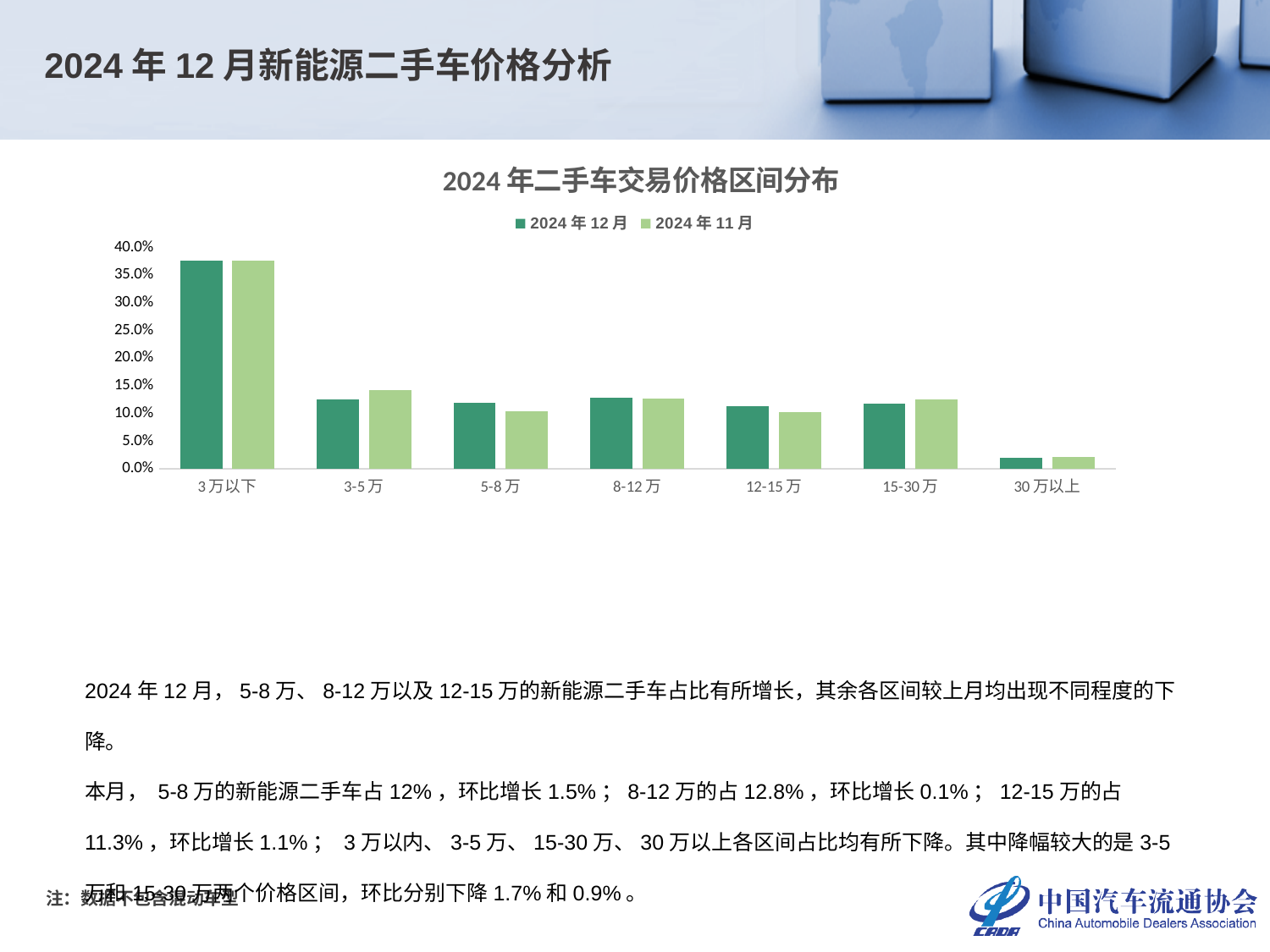

2024年12月新能源二手车价格分析

### Chart: 2024年二手车交易价格区间分布

| Category | 2024年12月 | 2024年11月 |
|---|---|---|
| 3万以下 | 0.37573202155071445 | 0.37660924750679964 |
| 3-5万 | 0.12562326406317972 | 0.1428105167724388 |
| 5-8万 | 0.1199009470267376 | 0.10440616500453309 |
| 8-12万 | 0.1279322691831476 | 0.12660018132366274 |
| 12-15万 | 0.11344242545929123 | 0.10197642792384407 |
| 15-30万 | 0.11712344811431248 | 0.12598368087035358 |
| 30万以上 | 0.020245624602616873 | 0.021613780598368087 |
2024年12月，5-8万、8-12万以及12-15万的新能源二手车占比有所增长，其余各区间较上月均出现不同程度的下降。
本月， 5-8万的新能源二手车占12%，环比增长1.5%；8-12万的占12.8%，环比增长0.1%；12-15万的占11.3%，环比增长1.1%； 3万以内、3-5万、15-30万、30万以上各区间占比均有所下降。其中降幅较大的是3-5万和15-30万两个价格区间，环比分别下降1.7%和0.9%。
注：数据不包含混动车型